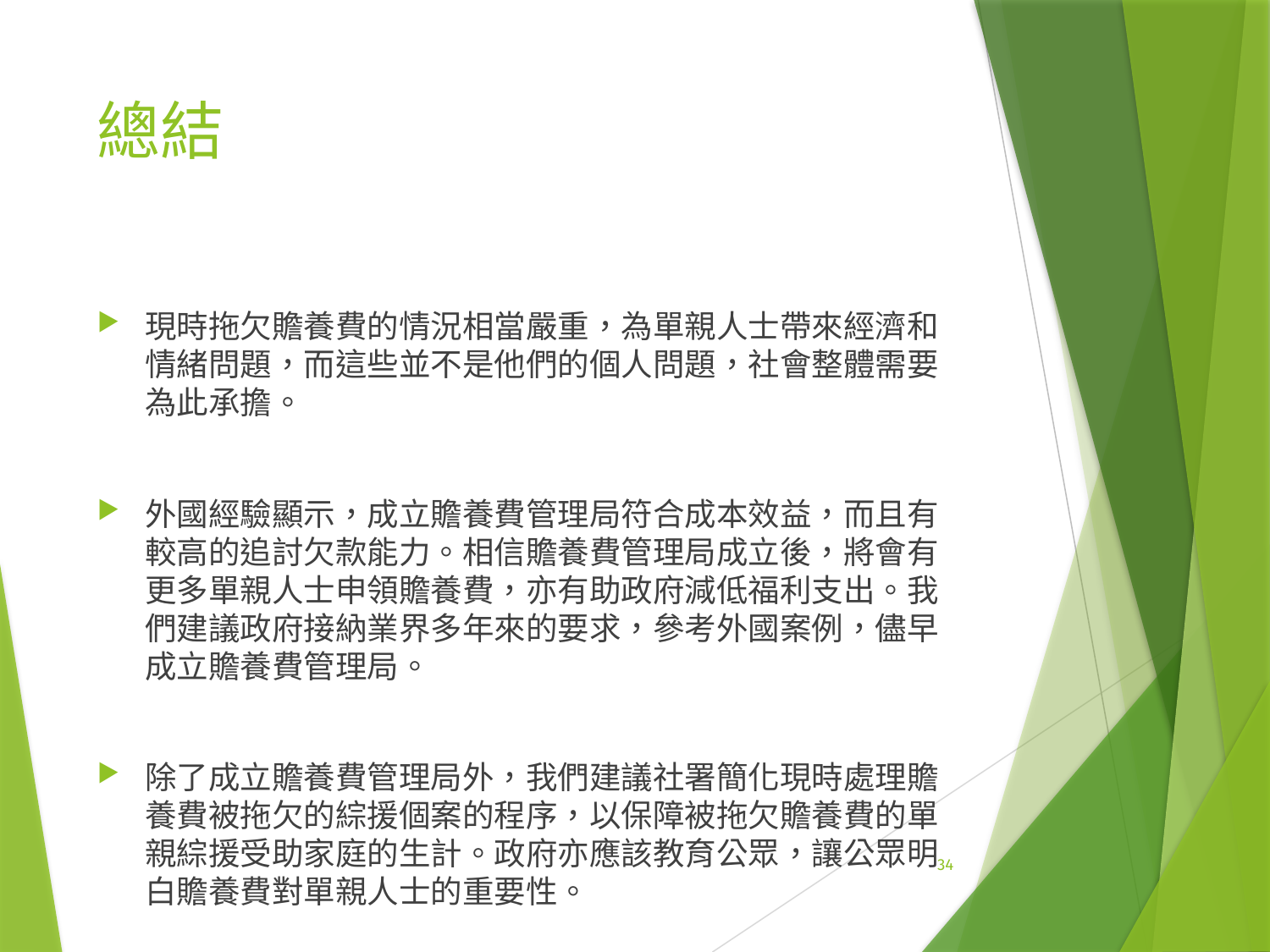

# 總結
現時拖欠贍養費的情況相當嚴重，為單親人士帶來經濟和情緒問題，而這些並不是他們的個人問題，社會整體需要為此承擔。

外國經驗顯示，成立贍養費管理局符合成本效益，而且有較高的追討欠款能力。相信贍養費管理局成立後，將會有更多單親人士申領贍養費，亦有助政府減低福利支出。我們建議政府接納業界多年來的要求，參考外國案例，儘早成立贍養費管理局。

除了成立贍養費管理局外，我們建議社署簡化現時處理贍養費被拖欠的綜援個案的程序，以保障被拖欠贍養費的單親綜援受助家庭的生計。政府亦應該教育公眾，讓公眾明白贍養費對單親人士的重要性。
34